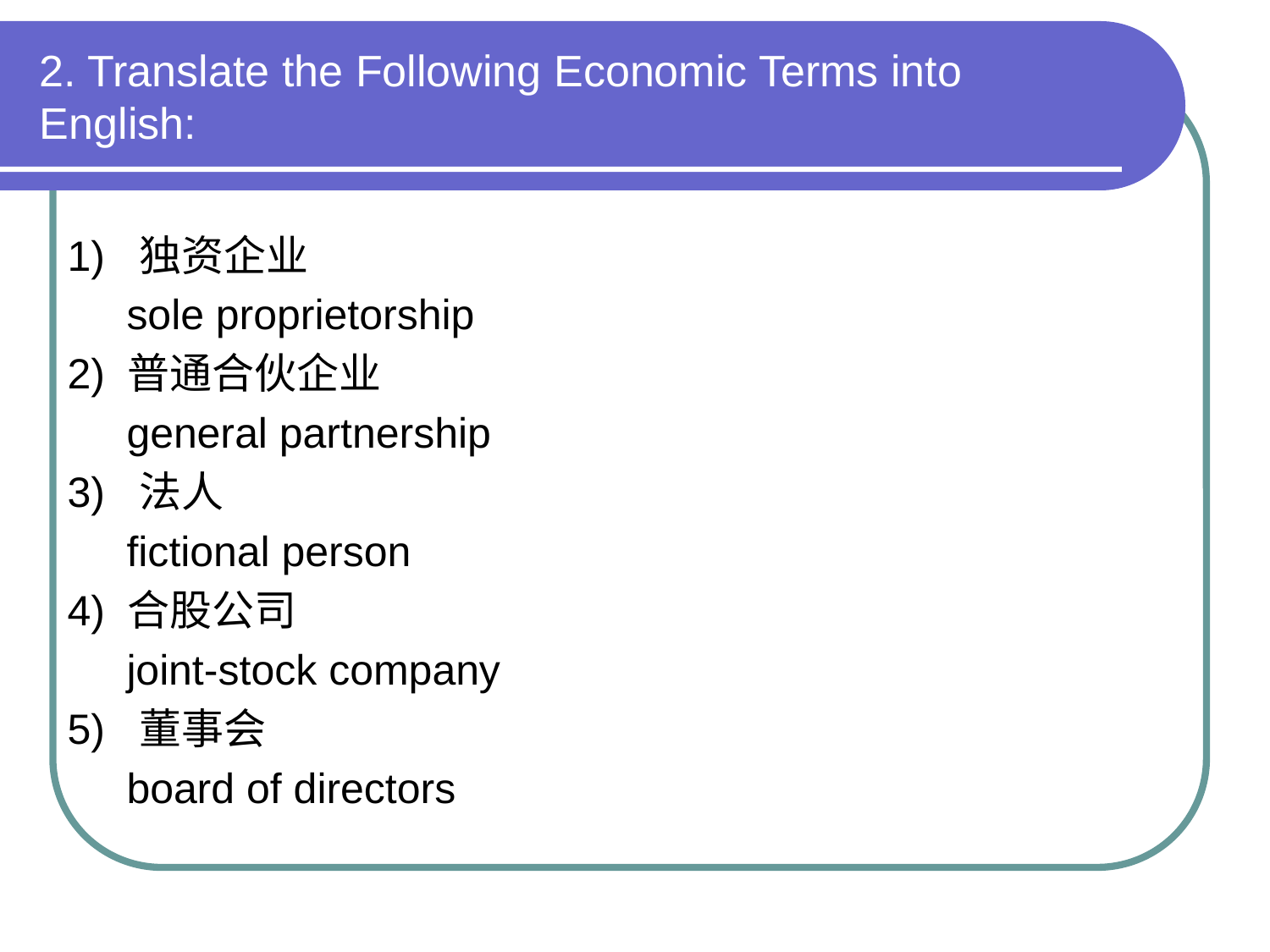

2. Translate the Following Economic Terms into English:
1)  独资企业
     sole proprietorship
2) 普通合伙企业
     general partnership
3)  法人
     fictional person
4) 合股公司
     joint-stock company
5)  董事会
     board of directors